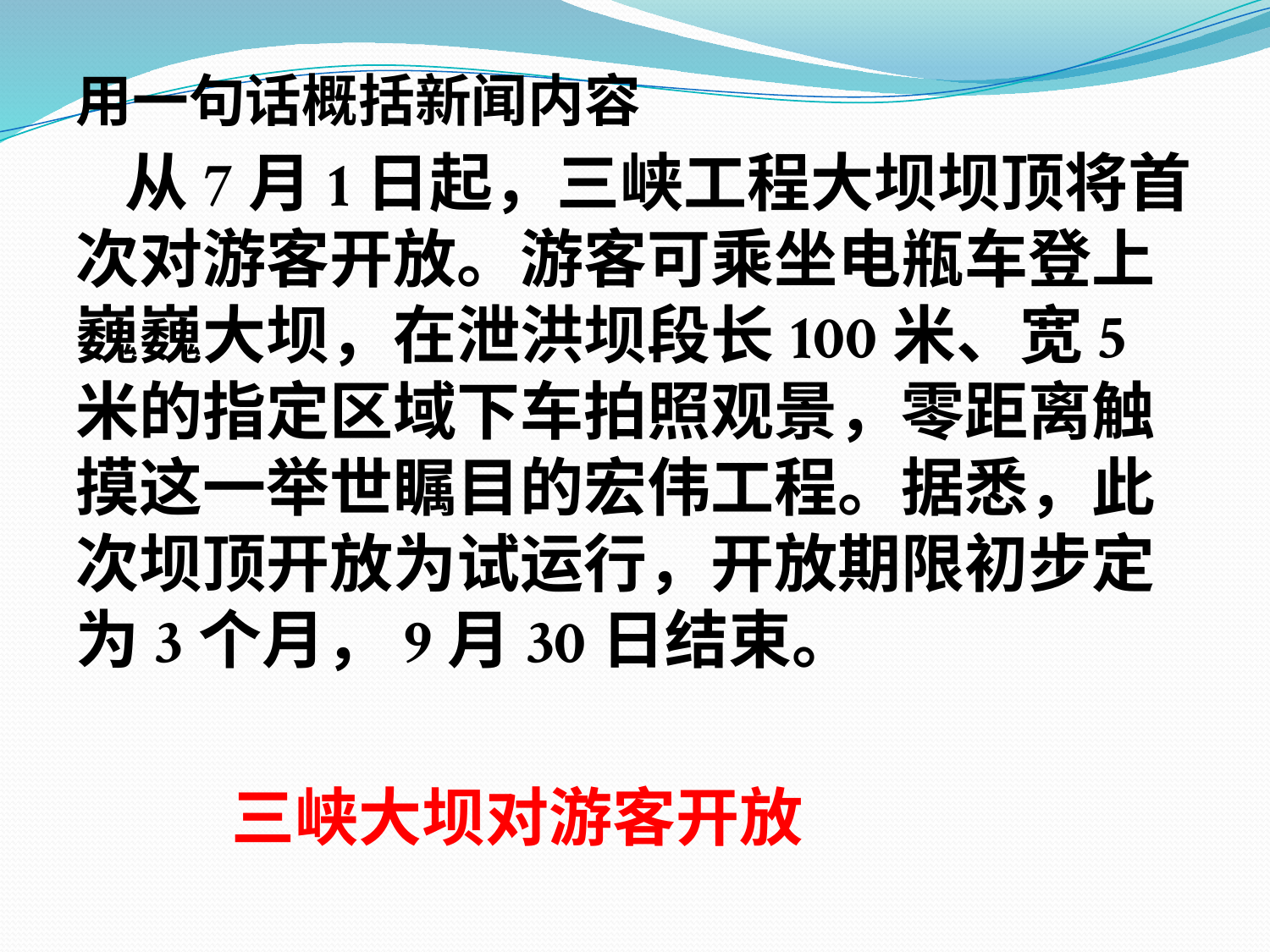

用一句话概括新闻内容
   从7月1日起，三峡工程大坝坝顶将首次对游客开放。游客可乘坐电瓶车登上巍巍大坝，在泄洪坝段长100米、宽5米的指定区域下车拍照观景，零距离触摸这一举世瞩目的宏伟工程。据悉，此次坝顶开放为试运行，开放期限初步定为3个月，9月30日结束。

        三峡大坝对游客开放